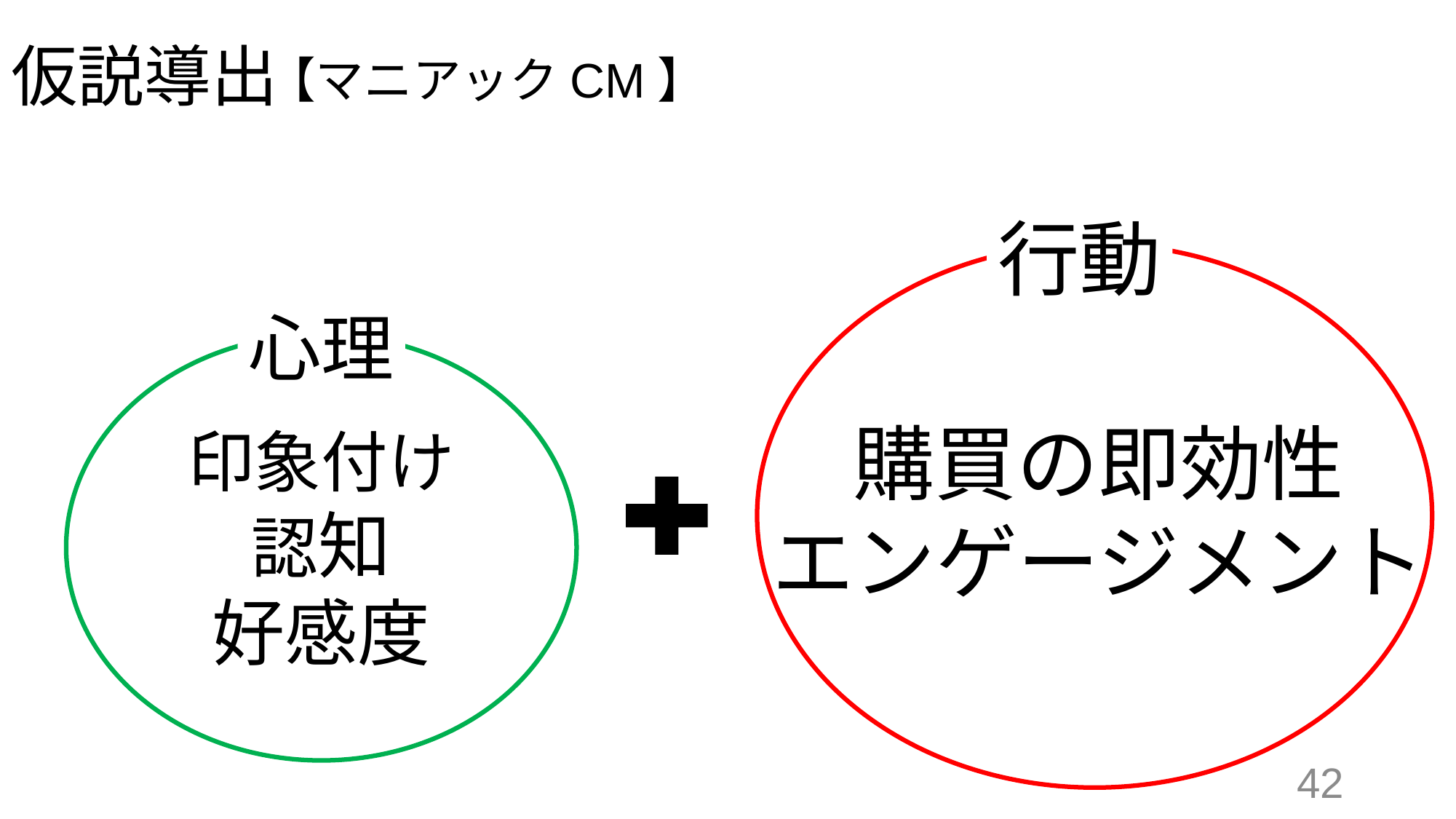

# 仮説導出
【マニアックCM】
行動

心理

購買の即効性
エンゲージメント
印象付け
認知
好感度

42